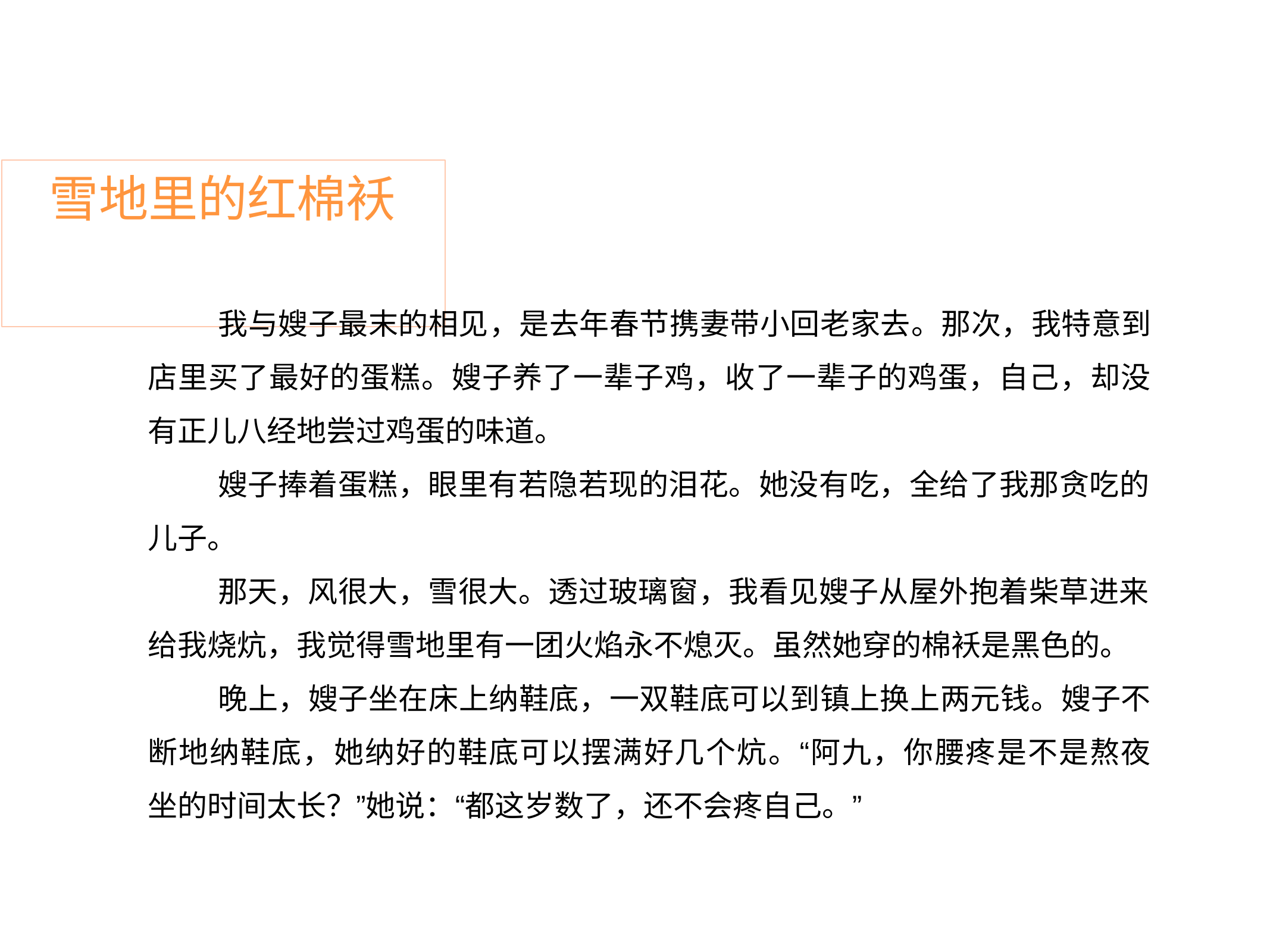

# 雪地里的红棉袄
我与嫂子最末的相见，是去年春节携妻带小回老家去。那次，我特意到 店里买了最好的蛋糕。嫂子养了一辈子鸡，收了一辈子的鸡蛋，自己，却没 有正儿八经地尝过鸡蛋的味道。
嫂子捧着蛋糕，眼里有若隐若现的泪花。她没有吃，全给了我那贪吃的 儿子。
那天，风很大，雪很大。透过玻璃窗，我看见嫂子从屋外抱着柴草进来 给我烧炕，我觉得雪地里有一团火焰永不熄灭。虽然她穿的棉袄是黑色的。
晚上，嫂子坐在床上纳鞋底，一双鞋底可以到镇上换上两元钱。嫂子不 断地纳鞋底，她纳好的鞋底可以摆满好几个炕。“阿九，你腰疼是不是熬夜 坐的时间太长？”她说：“都这岁数了，还不会疼自己。”